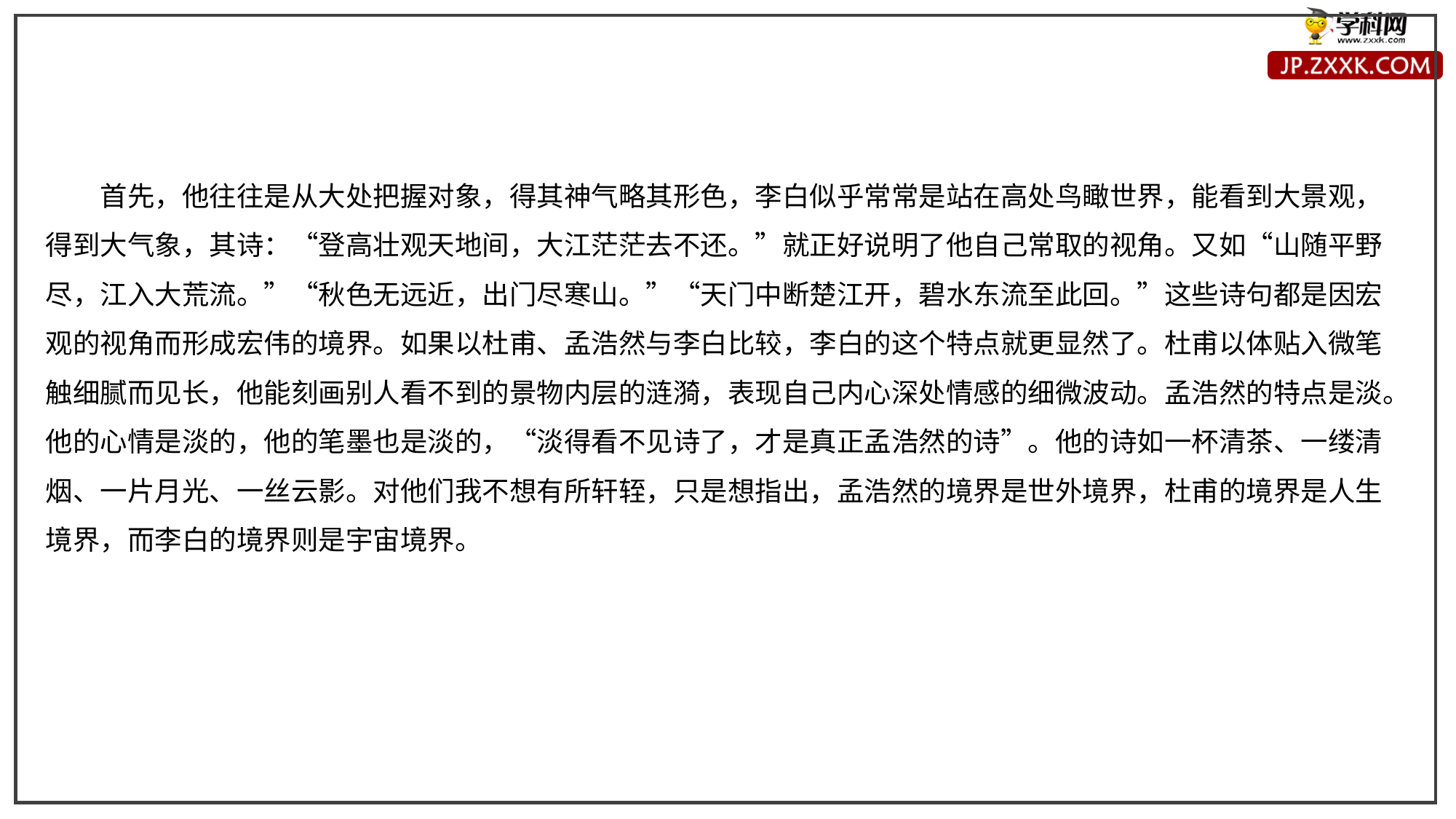

首先，他往往是从大处把握对象，得其神气略其形色，李白似乎常常是站在高处鸟瞰世界，能看到大景观，得到大气象，其诗：“登高壮观天地间，大江茫茫去不还。”就正好说明了他自己常取的视角。又如“山随平野尽，江入大荒流。”“秋色无远近，出门尽寒山。”“天门中断楚江开，碧水东流至此回。”这些诗句都是因宏观的视角而形成宏伟的境界。如果以杜甫、孟浩然与李白比较，李白的这个特点就更显然了。杜甫以体贴入微笔触细腻而见长，他能刻画别人看不到的景物内层的涟漪，表现自己内心深处情感的细微波动。孟浩然的特点是淡。他的心情是淡的，他的笔墨也是淡的，“淡得看不见诗了，才是真正孟浩然的诗”。他的诗如一杯清茶、一缕清烟、一片月光、一丝云影。对他们我不想有所轩轾，只是想指出，孟浩然的境界是世外境界，杜甫的境界是人生境界，而李白的境界则是宇宙境界。